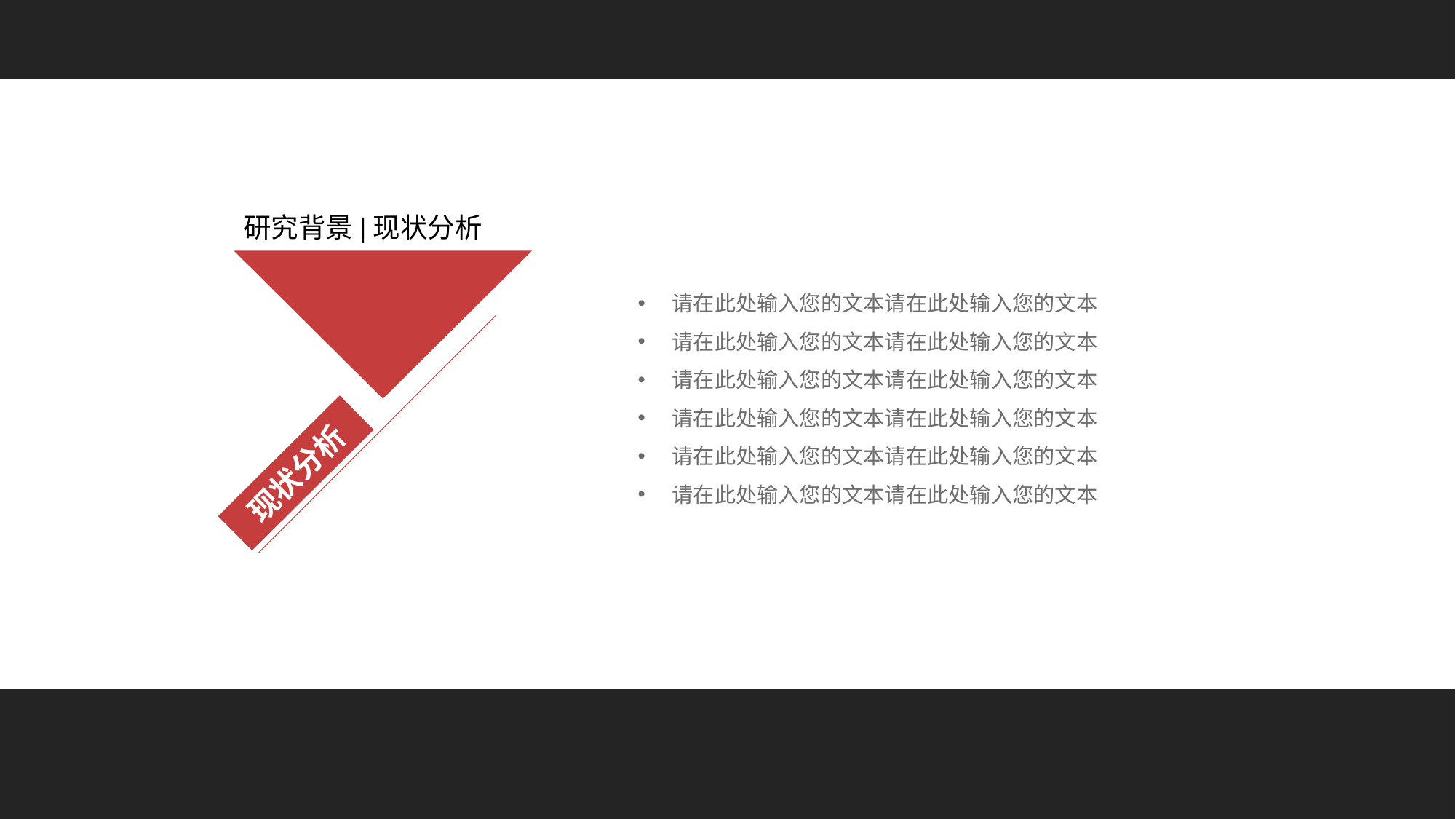

研究背景|现状分析

现状分析
请在此处输入您的文本请在此处输入您的文本
请在此处输入您的文本请在此处输入您的文本
请在此处输入您的文本请在此处输入您的文本
请在此处输入您的文本请在此处输入您的文本
请在此处输入您的文本请在此处输入您的文本
请在此处输入您的文本请在此处输入您的文本